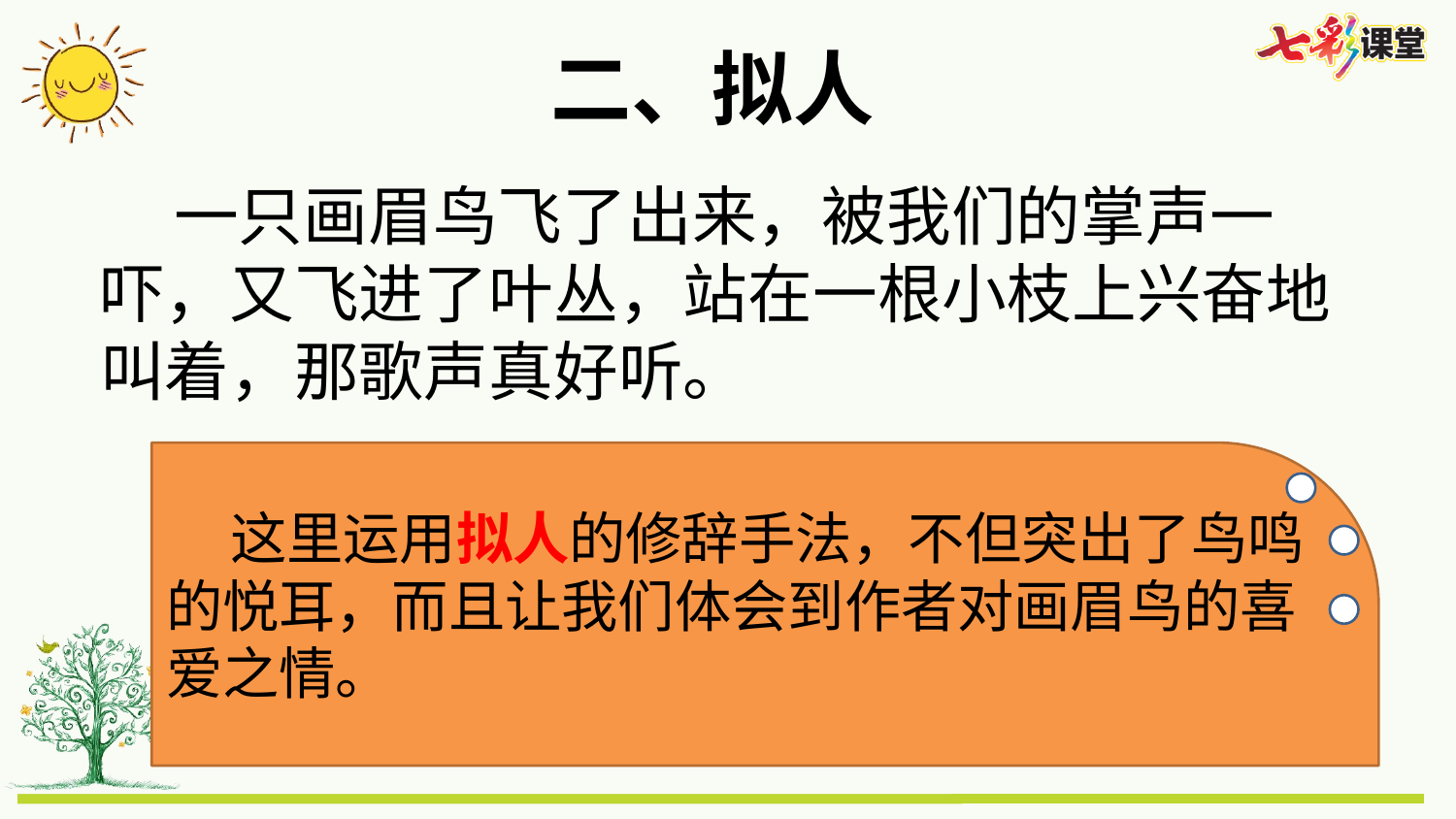

二、拟人
    一只画眉鸟飞了出来，被我们的掌声一吓，又飞进了叶丛，站在一根小枝上兴奋地叫着，那歌声真好听。
    这里运用拟人的修辞手法，不但突出了鸟鸣的悦耳，而且让我们体会到作者对画眉鸟的喜爱之情。